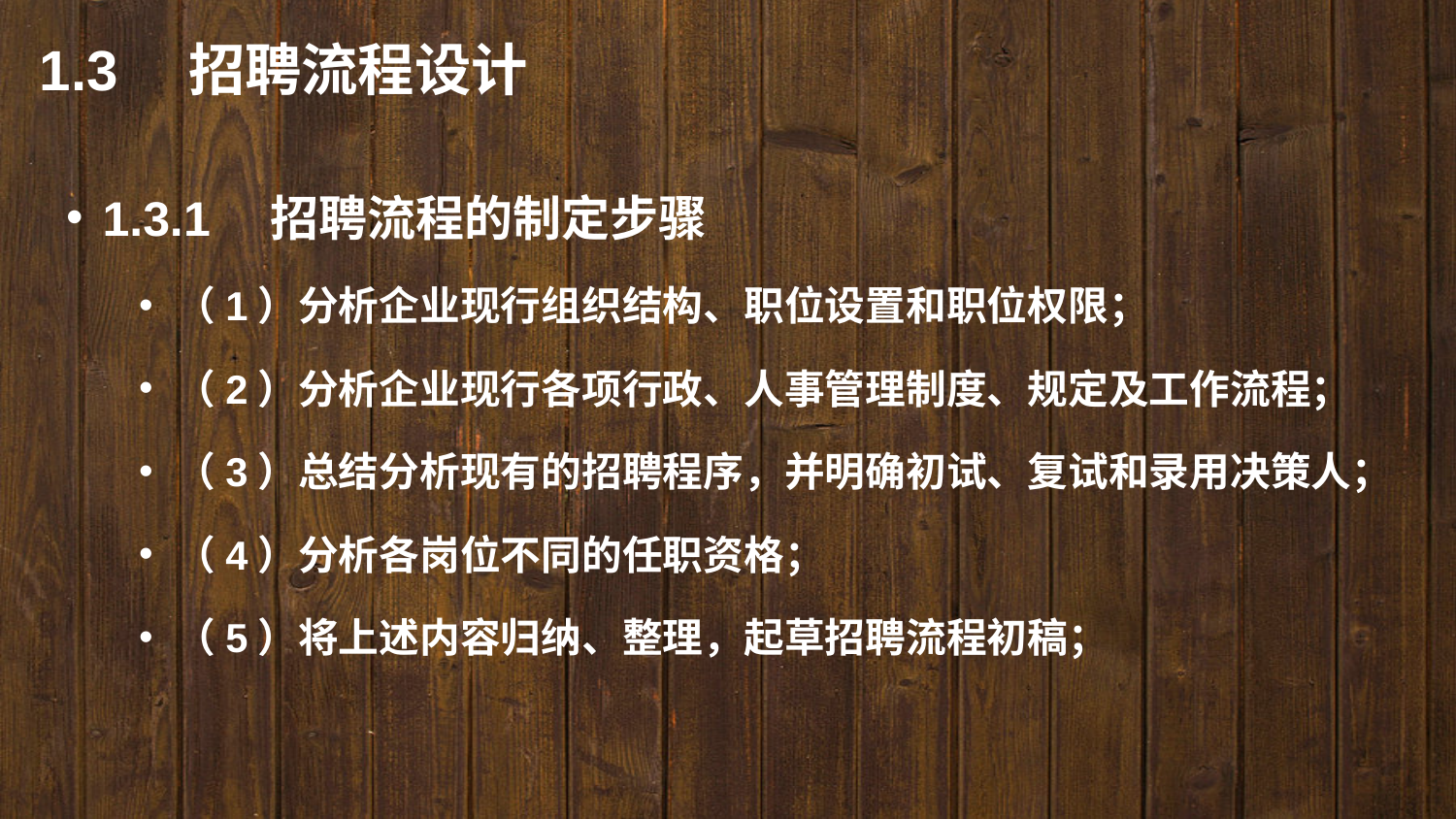

1.3　招聘流程设计
1.3.1　招聘流程的制定步骤
（1）分析企业现行组织结构、职位设置和职位权限；
（2）分析企业现行各项行政、人事管理制度、规定及工作流程；
（3）总结分析现有的招聘程序，并明确初试、复试和录用决策人；
（4）分析各岗位不同的任职资格；
（5）将上述内容归纳、整理，起草招聘流程初稿；